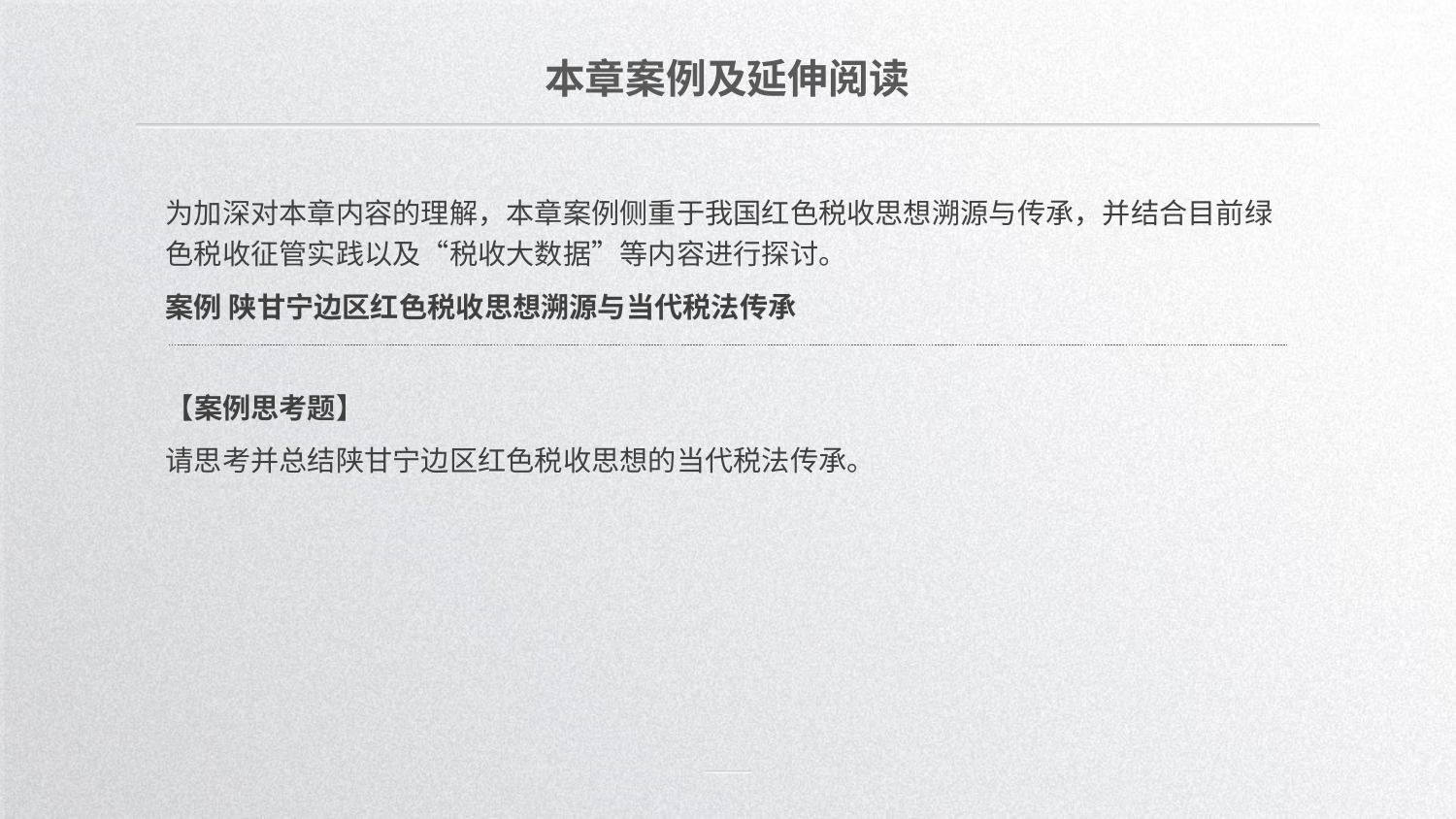

本章案例及延伸阅读
为加深对本章内容的理解，本章案例侧重于我国红色税收思想溯源与传承，并结合目前绿色税收征管实践以及“税收大数据”等内容进行探讨。
案例 陕甘宁边区红色税收思想溯源与当代税法传承
【案例思考题】
请思考并总结陕甘宁边区红色税收思想的当代税法传承。